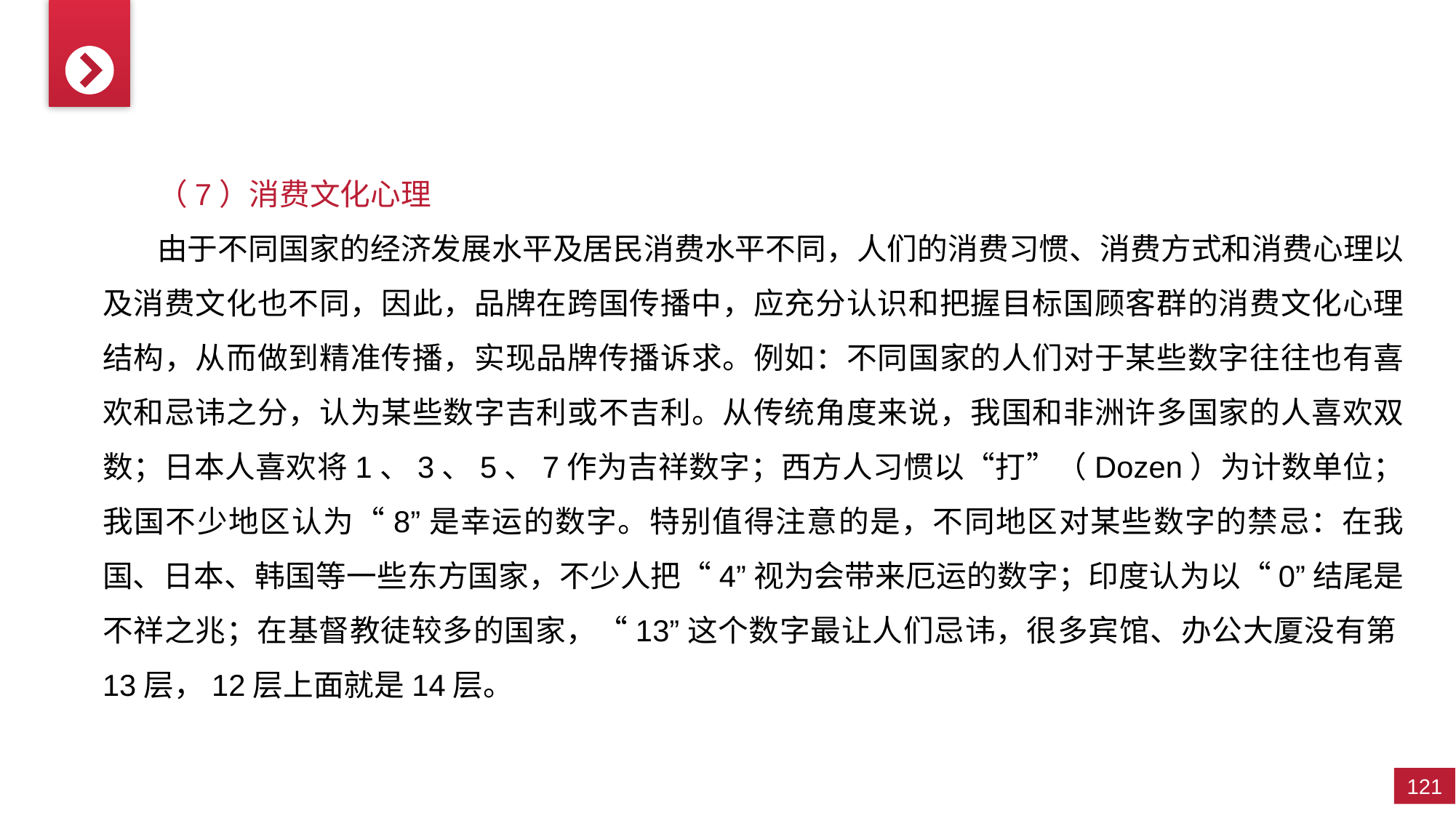

（7）消费文化心理
由于不同国家的经济发展水平及居民消费水平不同，人们的消费习惯、消费方式和消费心理以及消费文化也不同，因此，品牌在跨国传播中，应充分认识和把握目标国顾客群的消费文化心理结构，从而做到精准传播，实现品牌传播诉求。例如：不同国家的人们对于某些数字往往也有喜欢和忌讳之分，认为某些数字吉利或不吉利。从传统角度来说，我国和非洲许多国家的人喜欢双数；日本人喜欢将1、3、5、7作为吉祥数字；西方人习惯以“打”（Dozen）为计数单位；我国不少地区认为“8”是幸运的数字。特别值得注意的是，不同地区对某些数字的禁忌：在我国、日本、韩国等一些东方国家，不少人把“4”视为会带来厄运的数字；印度认为以“0”结尾是不祥之兆；在基督教徒较多的国家，“13”这个数字最让人们忌讳，很多宾馆、办公大厦没有第13层，12层上面就是14层。